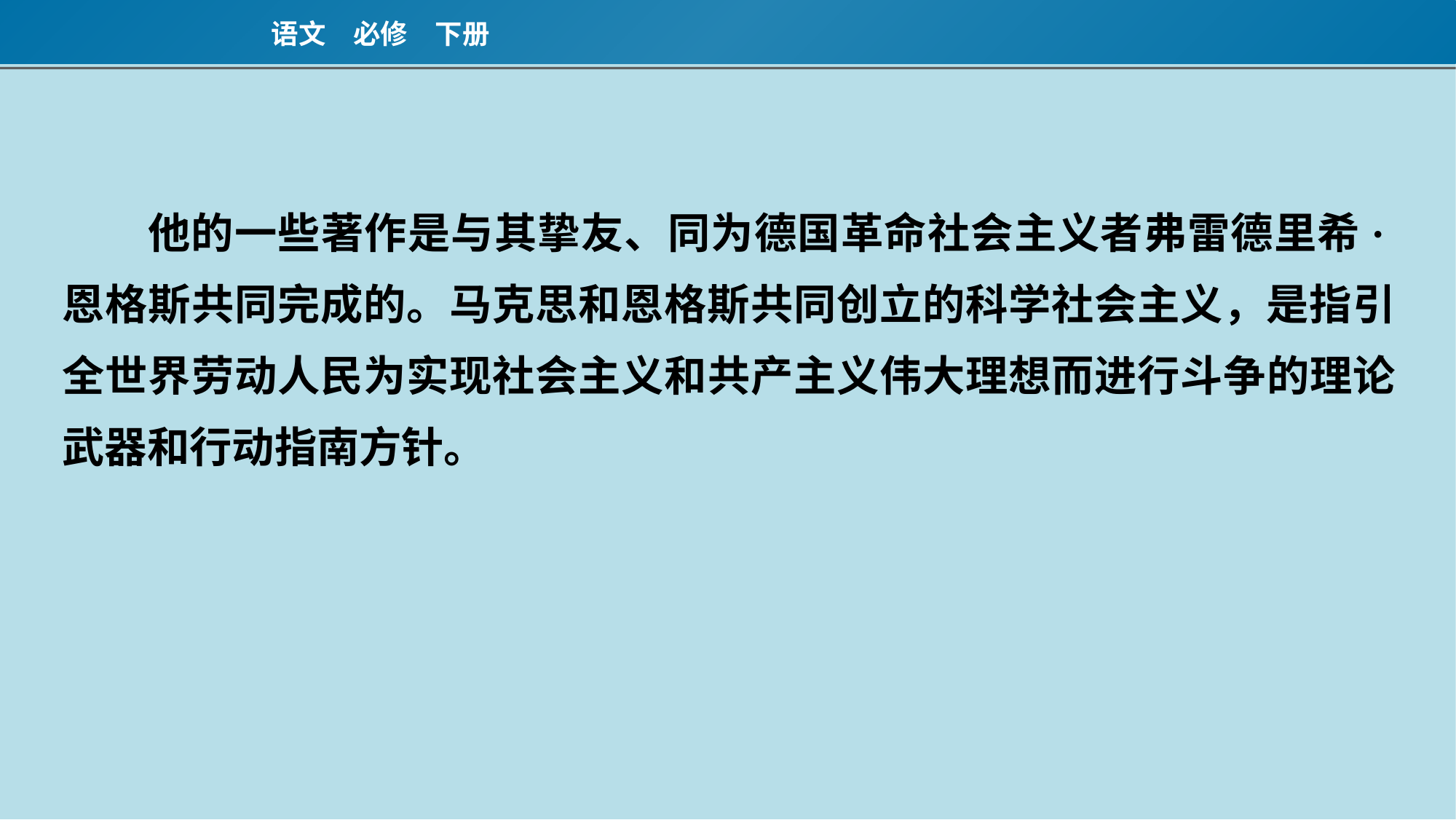

他的一些著作是与其挚友、同为德国革命社会主义者弗雷德里希·恩格斯共同完成的。马克思和恩格斯共同创立的科学社会主义，是指引全世界劳动人民为实现社会主义和共产主义伟大理想而进行斗争的理论武器和行动指南方针。